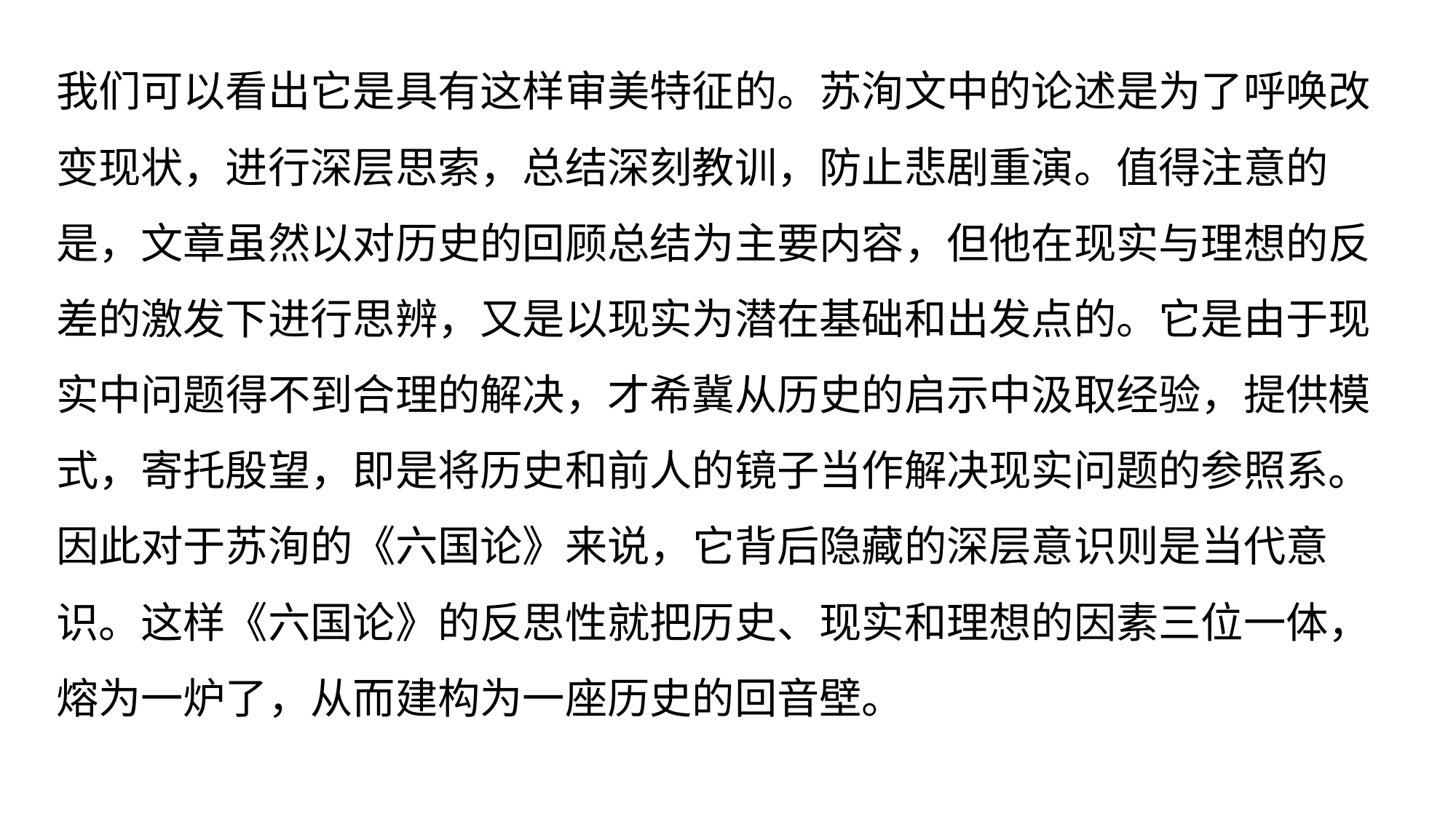

我们可以看出它是具有这样审美特征的。苏洵文中的论述是为了呼唤改变现状，进行深层思索，总结深刻教训，防止悲剧重演。值得注意的是，文章虽然以对历史的回顾总结为主要内容，但他在现实与理想的反差的激发下进行思辨，又是以现实为潜在基础和出发点的。它是由于现实中问题得不到合理的解决，才希冀从历史的启示中汲取经验，提供模式，寄托殷望，即是将历史和前人的镜子当作解决现实问题的参照系。因此对于苏洵的《六国论》来说，它背后隐藏的深层意识则是当代意识。这样《六国论》的反思性就把历史、现实和理想的因素三位一体，熔为一炉了，从而建构为一座历史的回音壁。